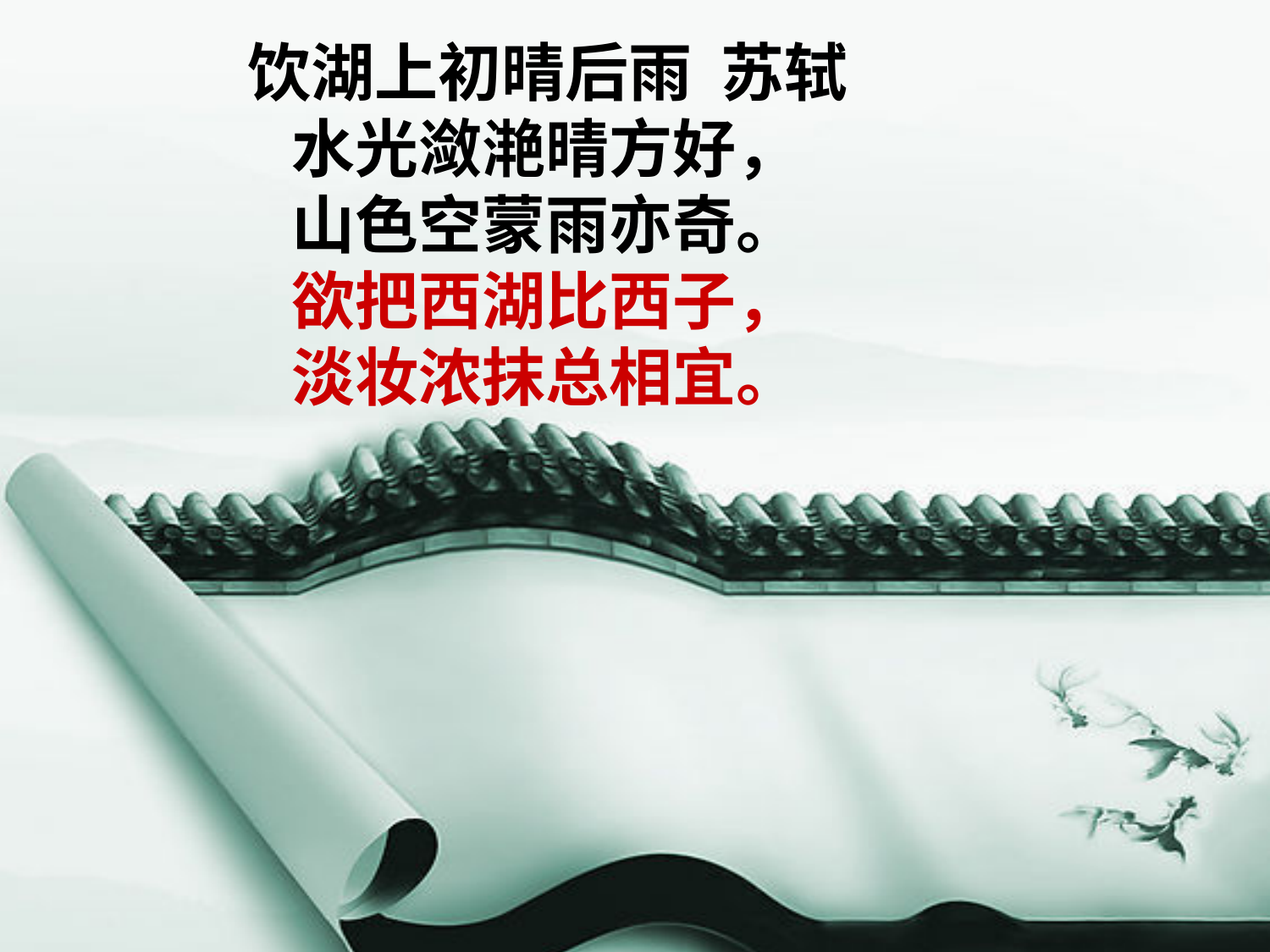

饮湖上初晴后雨  苏轼
  水光潋滟晴方好，
  山色空蒙雨亦奇。
  欲把西湖比西子，
  淡妆浓抹总相宜。